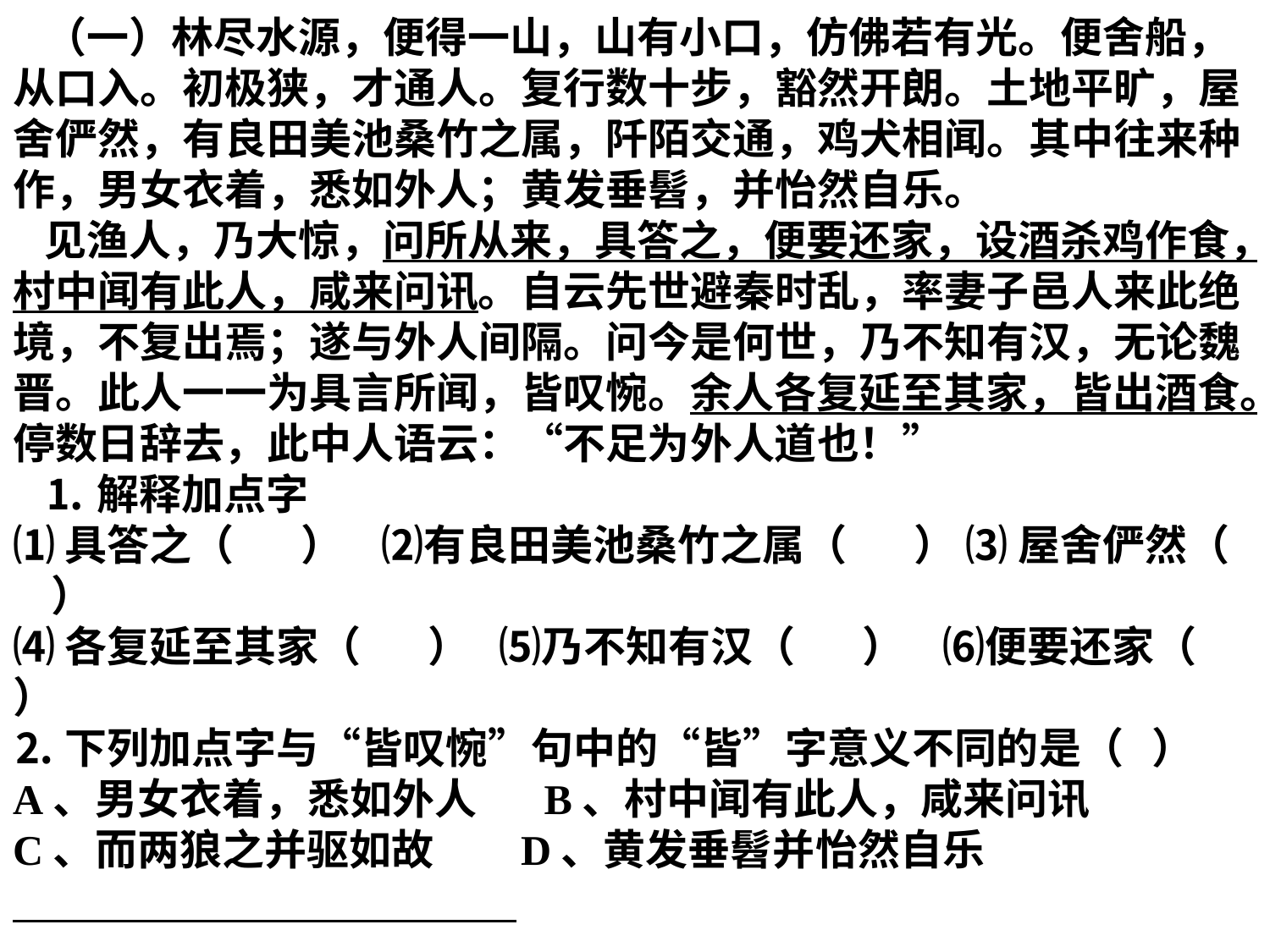

（一）林尽水源，便得一山，山有小口，仿佛若有光。便舍船，从口入。初极狭，才通人。复行数十步，豁然开朗。土地平旷，屋舍俨然，有良田美池桑竹之属，阡陌交通，鸡犬相闻。其中往来种作，男女衣着，悉如外人；黄发垂髫，并怡然自乐。
见渔人，乃大惊，问所从来，具答之，便要还家，设酒杀鸡作食，村中闻有此人，咸来问讯。自云先世避秦时乱，率妻子邑人来此绝境，不复出焉；遂与外人间隔。问今是何世，乃不知有汉，无论魏晋。此人一一为具言所闻，皆叹惋。余人各复延至其家，皆出酒食。停数日辞去，此中人语云：“不足为外人道也！”
⒈解释加点字
⑴具答之（       ）    ⑵有良田美池桑竹之属（       ） ⑶ 屋舍俨然（       ）
⑷各复延至其家（       ）   ⑸乃不知有汉（       ）    ⑹便要还家（       ）
⒉下列加点字与“皆叹惋”句中的“皆”字意义不同的是（   ）
A、男女衣着，悉如外人      B、村中闻有此人，咸来问讯
C、而两狼之并驱如故        D、黄发垂髫并怡然自乐